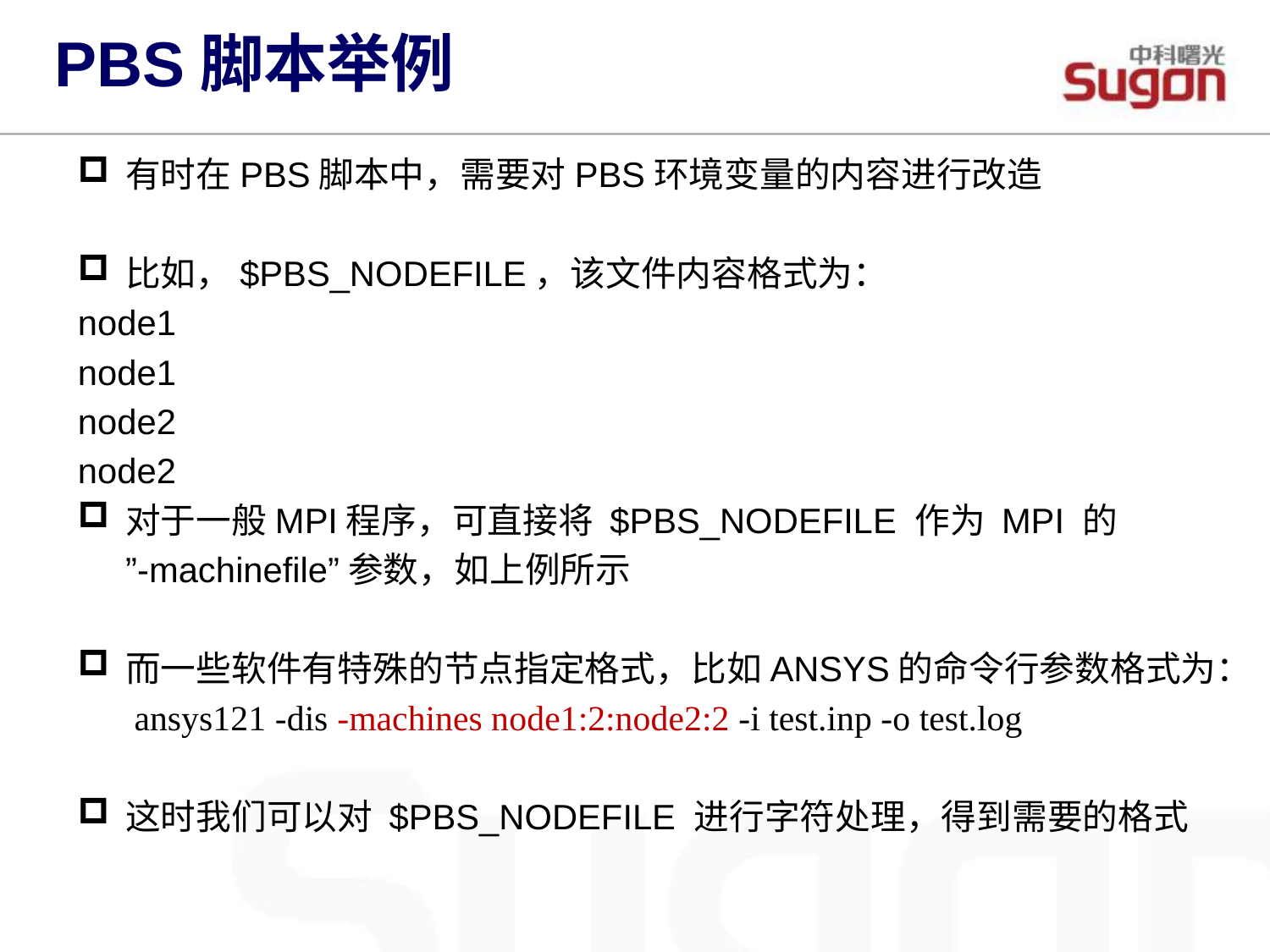

PBS脚本举例
有时在PBS脚本中，需要对PBS环境变量的内容进行改造

比如，$PBS_NODEFILE，该文件内容格式为：
node1
node1
node2
node2
对于一般MPI程序，可直接将 $PBS_NODEFILE 作为 MPI 的
	”-machinefile”参数，如上例所示

而一些软件有特殊的节点指定格式，比如ANSYS的命令行参数格式为：
	 ansys121 -dis -machines node1:2:node2:2 -i test.inp -o test.log

这时我们可以对 $PBS_NODEFILE 进行字符处理，得到需要的格式